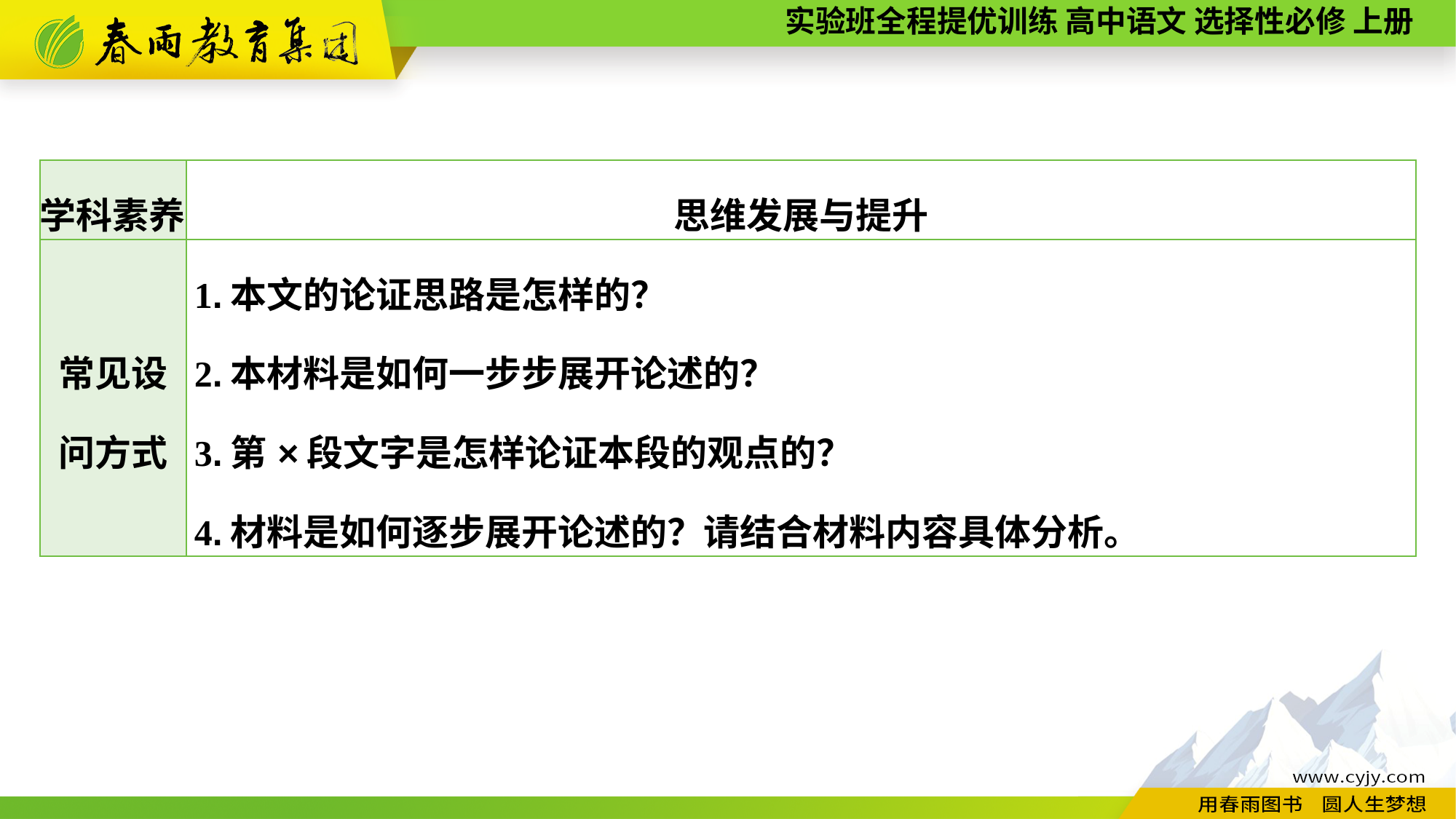

| 学科素养 | 思维发展与提升 |
| --- | --- |
| 常见设 问方式 | 1.本文的论证思路是怎样的？ 2.本材料是如何一步步展开论述的？ 3.第×段文字是怎样论证本段的观点的？ 4.材料是如何逐步展开论述的？请结合材料内容具体分析。 |